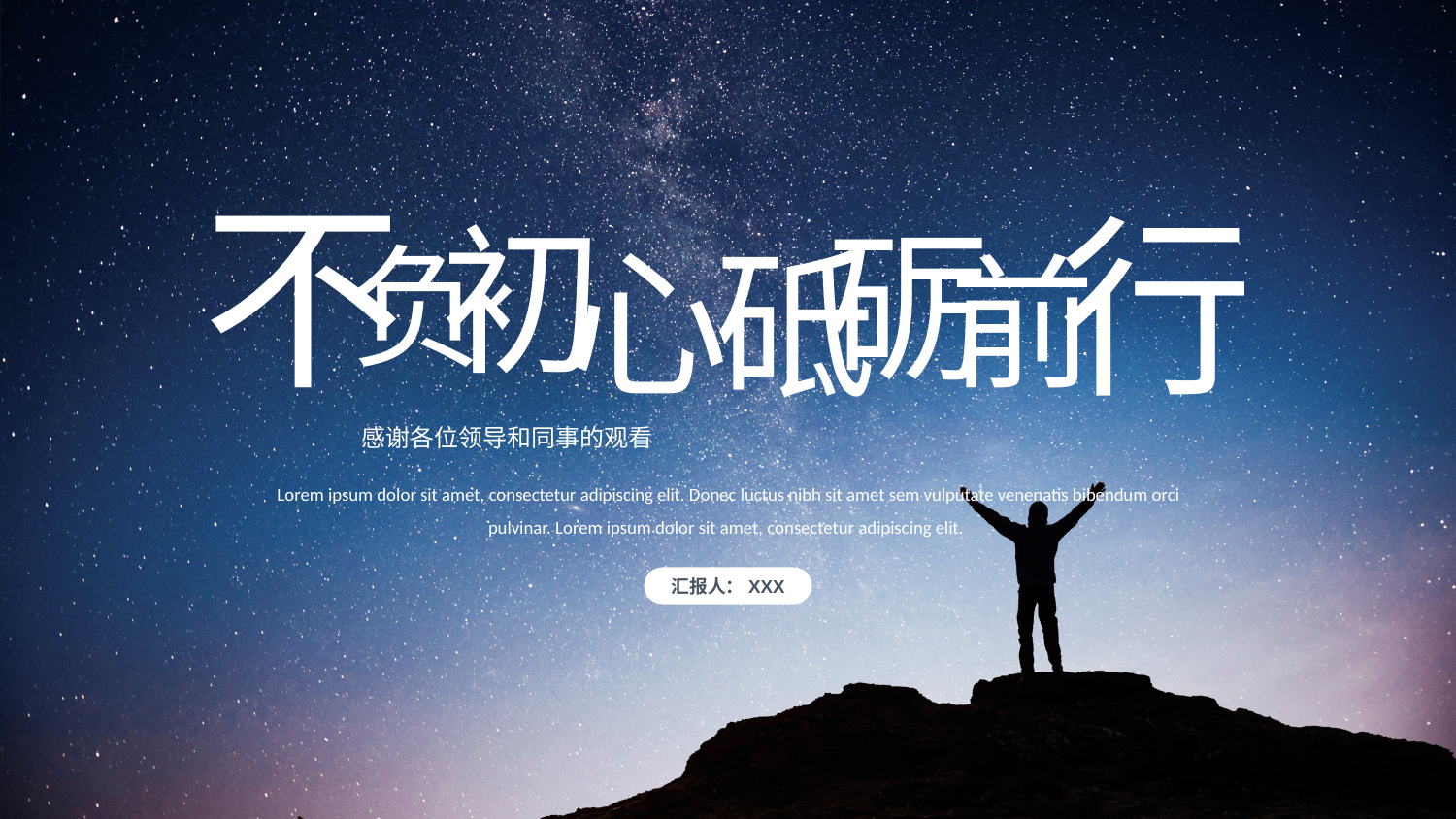

不
行
初
砺
心
负
前
砥
感谢各位领导和同事的观看
Lorem ipsum dolor sit amet, consectetur adipiscing elit. Donec luctus nibh sit amet sem vulputate venenatis bibendum orci pulvinar. Lorem ipsum dolor sit amet, consectetur adipiscing elit.
汇报人：XXX